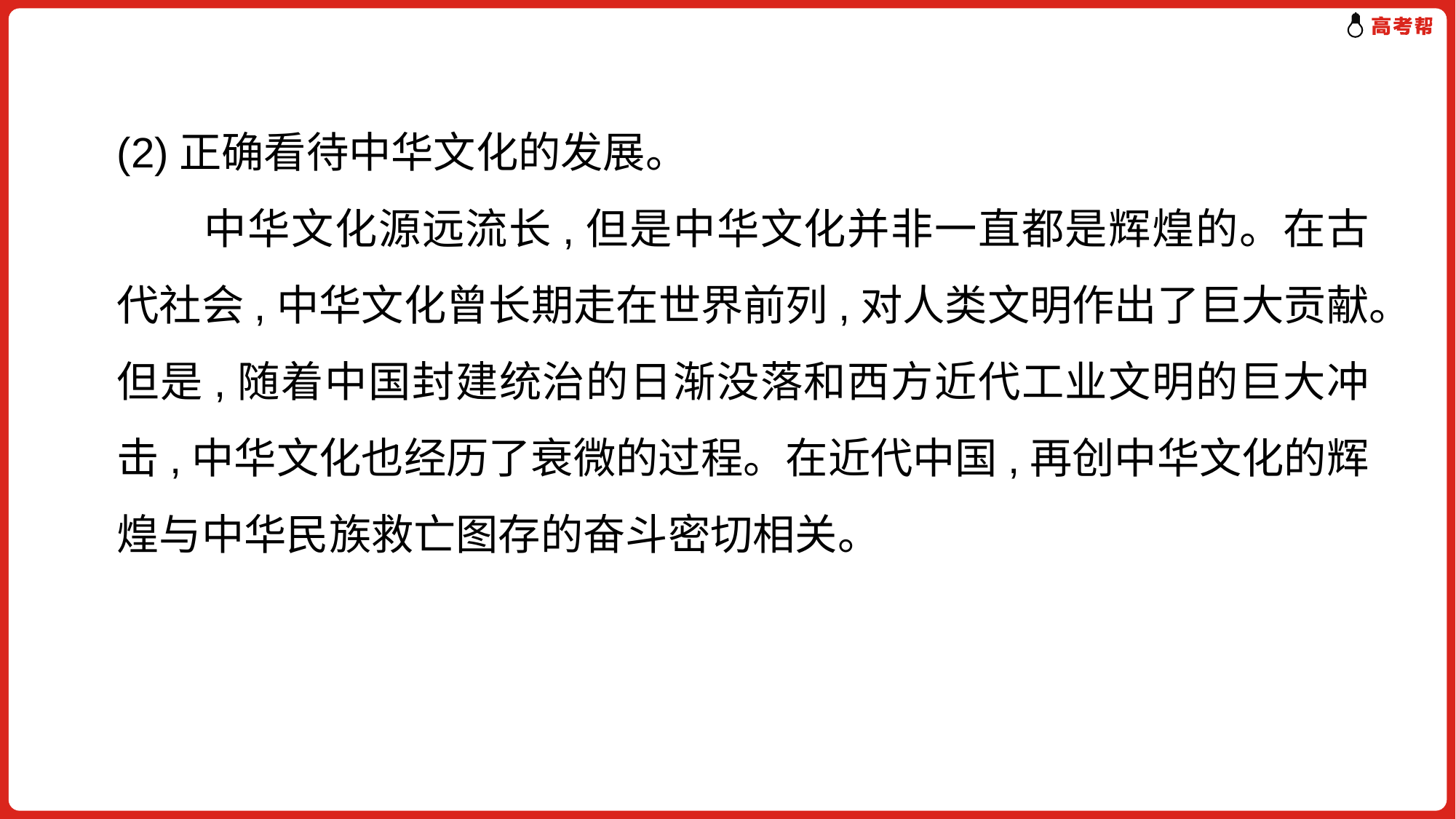

(2)正确看待中华文化的发展。
　　中华文化源远流长,但是中华文化并非一直都是辉煌的。在古代社会,中华文化曾长期走在世界前列,对人类文明作出了巨大贡献。但是,随着中国封建统治的日渐没落和西方近代工业文明的巨大冲击,中华文化也经历了衰微的过程。在近代中国,再创中华文化的辉煌与中华民族救亡图存的奋斗密切相关。